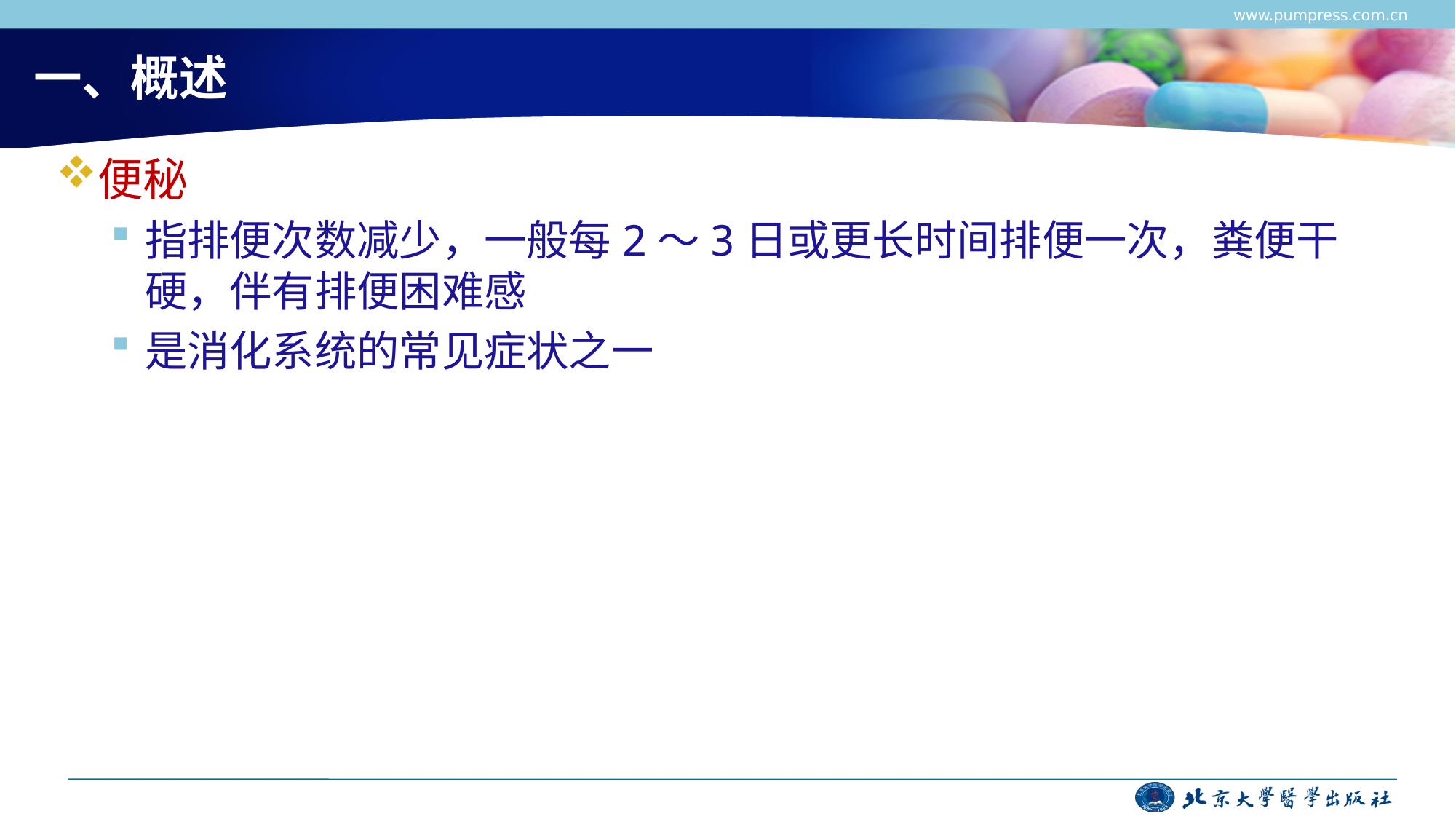

www.pumpress.com.cn
# 一、概述
便秘
指排便次数减少，一般每2～3日或更长时间排便一次，粪便干硬，伴有排便困难感
是消化系统的常见症状之一